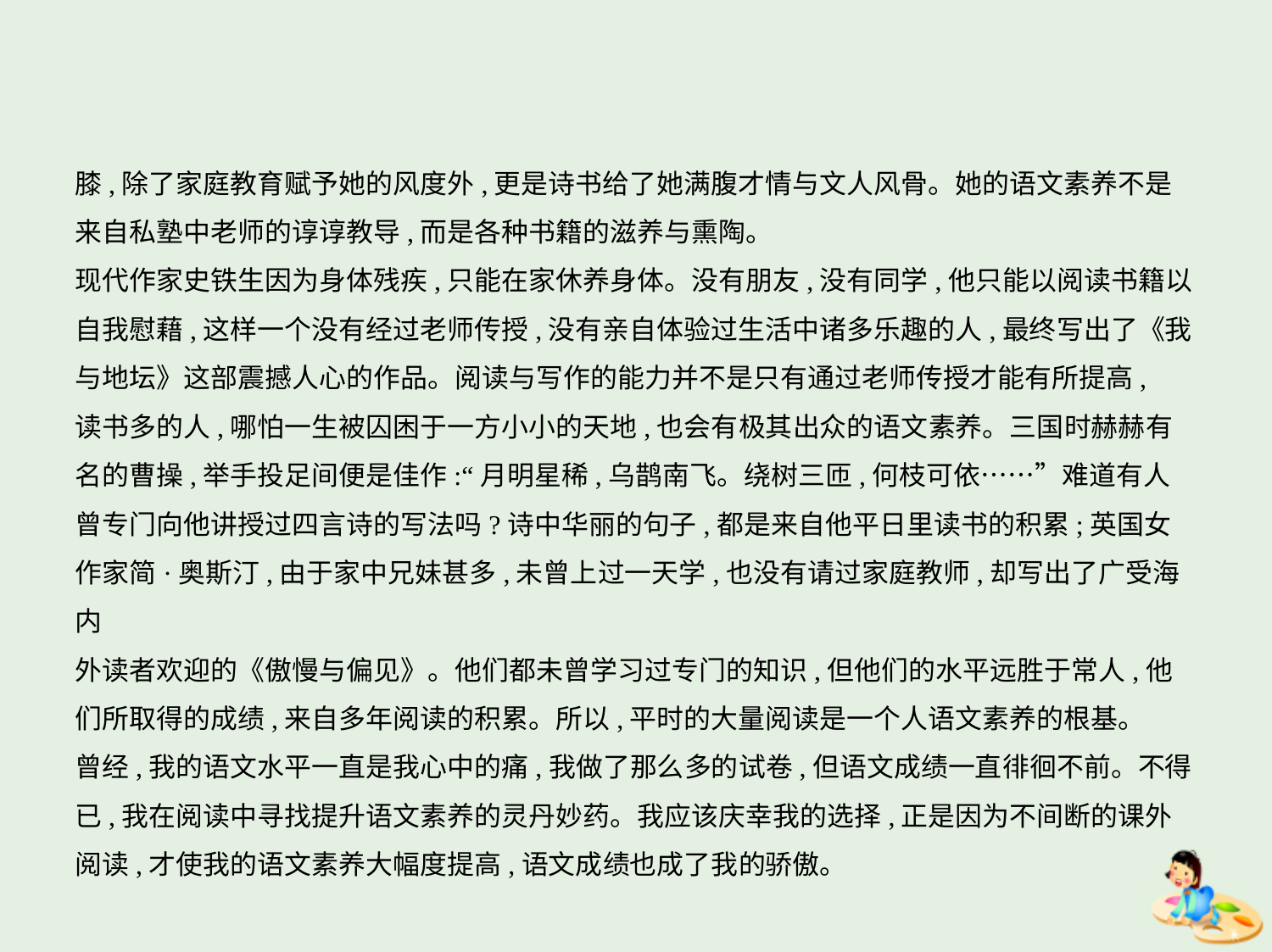

膝,除了家庭教育赋予她的风度外,更是诗书给了她满腹才情与文人风骨。她的语文素养不是
来自私塾中老师的谆谆教导,而是各种书籍的滋养与熏陶。
现代作家史铁生因为身体残疾,只能在家休养身体。没有朋友,没有同学,他只能以阅读书籍以
自我慰藉,这样一个没有经过老师传授,没有亲自体验过生活中诸多乐趣的人,最终写出了《我
与地坛》这部震撼人心的作品。阅读与写作的能力并不是只有通过老师传授才能有所提高,
读书多的人,哪怕一生被囚困于一方小小的天地,也会有极其出众的语文素养。三国时赫赫有
名的曹操,举手投足间便是佳作:“月明星稀,乌鹊南飞。绕树三匝,何枝可依……”难道有人
曾专门向他讲授过四言诗的写法吗?诗中华丽的句子,都是来自他平日里读书的积累;英国女
作家简·奥斯汀,由于家中兄妹甚多,未曾上过一天学,也没有请过家庭教师,却写出了广受海内
外读者欢迎的《傲慢与偏见》。他们都未曾学习过专门的知识,但他们的水平远胜于常人,他
们所取得的成绩,来自多年阅读的积累。所以,平时的大量阅读是一个人语文素养的根基。
曾经,我的语文水平一直是我心中的痛,我做了那么多的试卷,但语文成绩一直徘徊不前。不得
已,我在阅读中寻找提升语文素养的灵丹妙药。我应该庆幸我的选择,正是因为不间断的课外
阅读,才使我的语文素养大幅度提高,语文成绩也成了我的骄傲。